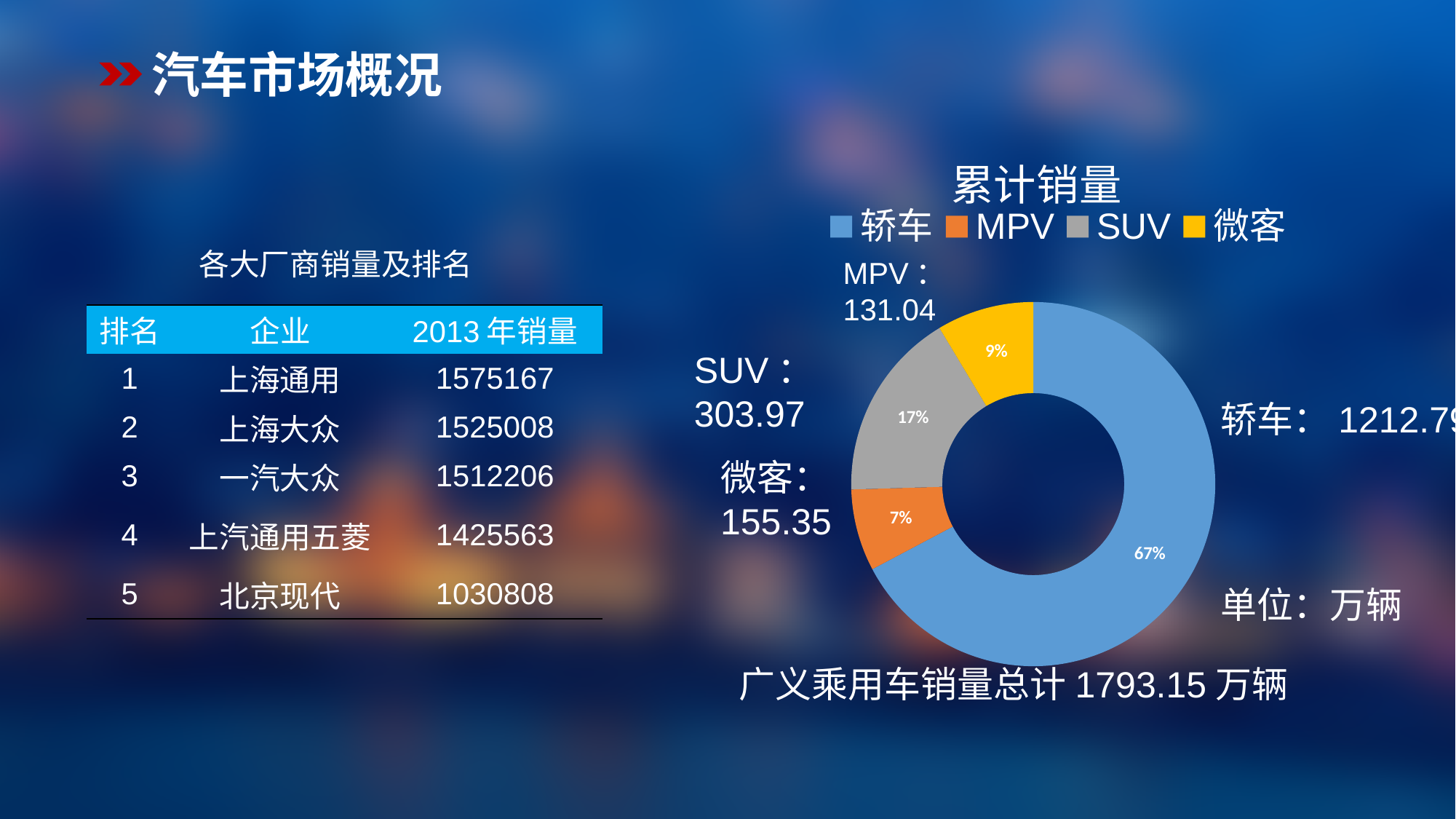

汽车市场概况

### Chart: 累计销量

| Category | 销量 |
|---|---|
| 轿车 | 1212.79 |
| MPV | 131.04 |
| SUV | 303.97 |
| 微客 | 155.35 |
MPV：
131.04
SUV：303.97
微客：155.35
单位：万辆
广义乘用车销量总计1793.15万辆
轿车：1212.79
各大厂商销量及排名
| 排名 | 企业 | 2013年销量 |
| --- | --- | --- |
| 1 | 上海通用 | 1575167 |
| 2 | 上海大众 | 1525008 |
| 3 | 一汽大众 | 1512206 |
| 4 | 上汽通用五菱 | 1425563 |
| 5 | 北京现代 | 1030808 |